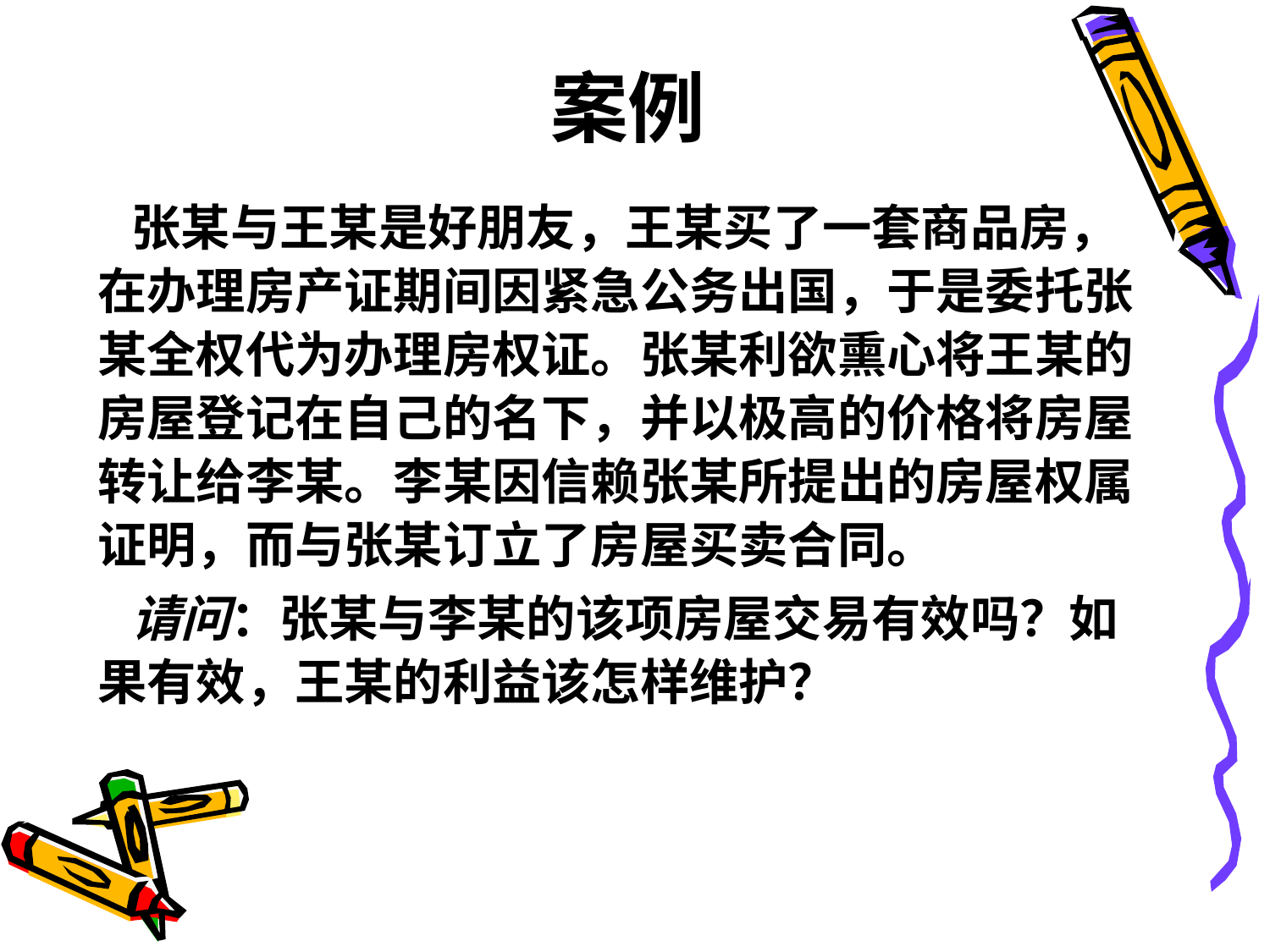

# 案例
  张某与王某是好朋友，王某买了一套商品房，在办理房产证期间因紧急公务出国，于是委托张某全权代为办理房权证。张某利欲熏心将王某的房屋登记在自己的名下，并以极高的价格将房屋转让给李某。李某因信赖张某所提出的房屋权属证明，而与张某订立了房屋买卖合同。
  请问：张某与李某的该项房屋交易有效吗？如果有效，王某的利益该怎样维护？